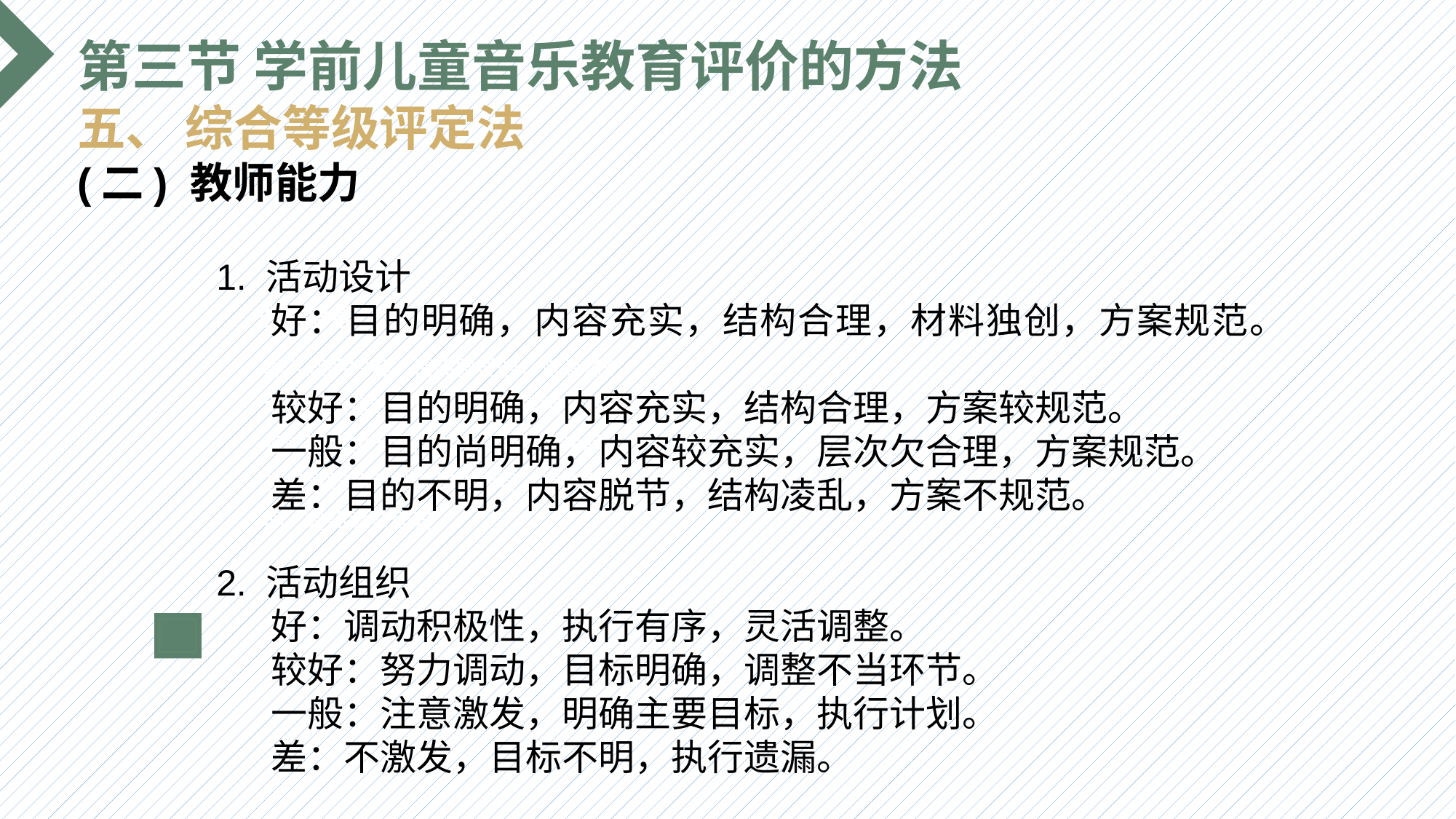

第三节 学前儿童音乐教育评价的方法
五、 综合等级评定法
(二) 教师能力

1. 活动设计
好：目的明确，内容充实，结构合理，材料独创，方案规范。
较好：目的明确，内容充实，结构合理，方案较规范。
一般：目的尚明确，内容较充实，层次欠合理，方案规范。
差：目的不明，内容脱节，结构凌乱，方案不规范。

2. 活动组织
好：调动积极性，执行有序，灵活调整。
较好：努力调动，目标明确，调整不当环节。
一般：注意激发，明确主要目标，执行计划。
差：不激发，目标不明，执行遗漏。

选题背景
输入您的内容，请简要说明，言简意赅即可输入您的内容，请简要说明，言简意赅即可输入您的内容，请简要说明，言简意赅即可输入您的内容，请简要说明，言简意赅即可